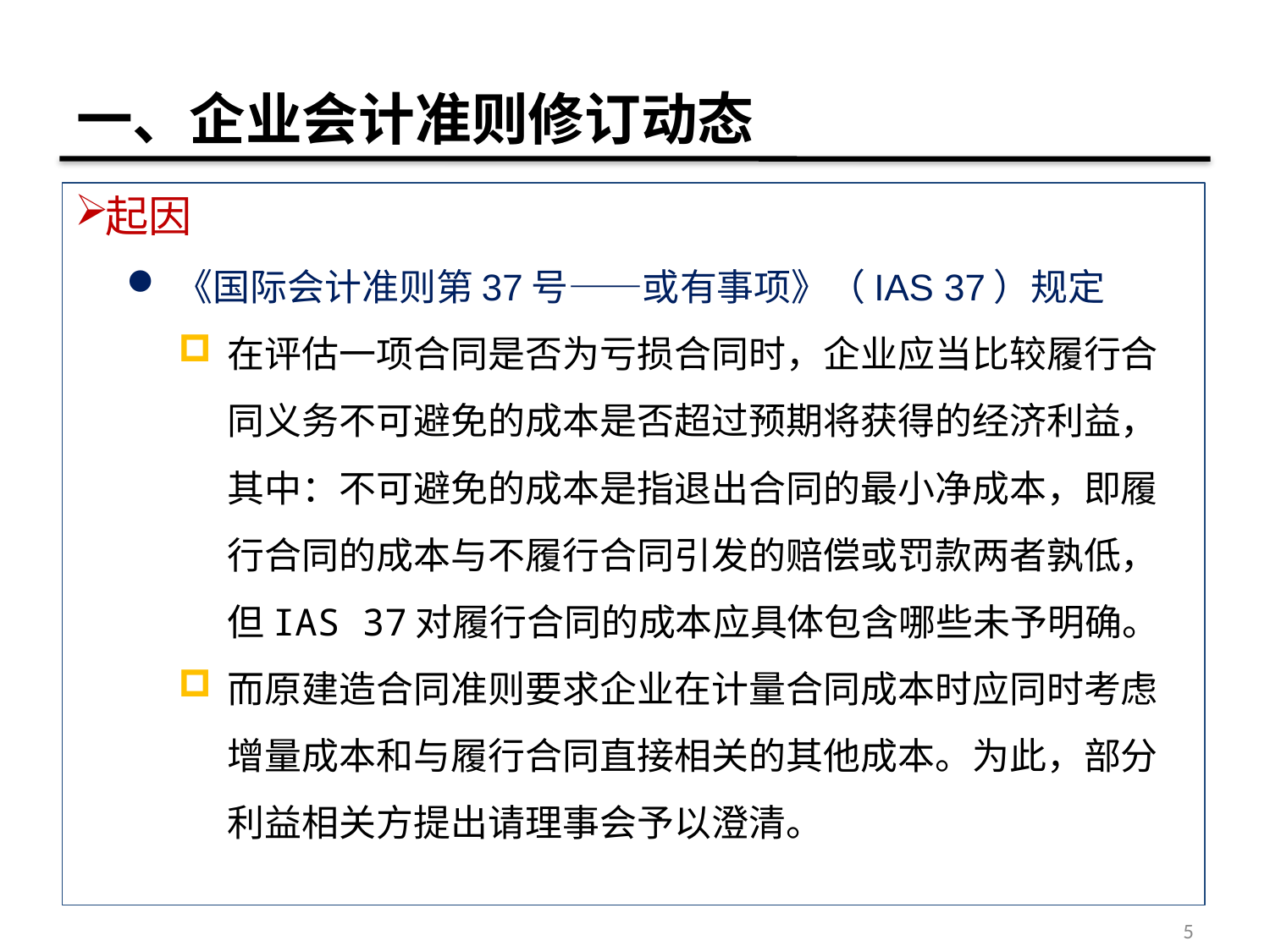

# 一、企业会计准则修订动态
起因
《国际会计准则第37号——或有事项》（IAS 37）规定
在评估一项合同是否为亏损合同时，企业应当比较履行合同义务不可避免的成本是否超过预期将获得的经济利益，其中：不可避免的成本是指退出合同的最小净成本，即履行合同的成本与不履行合同引发的赔偿或罚款两者孰低，但IAS 37对履行合同的成本应具体包含哪些未予明确。
而原建造合同准则要求企业在计量合同成本时应同时考虑增量成本和与履行合同直接相关的其他成本。为此，部分利益相关方提出请理事会予以澄清。
5